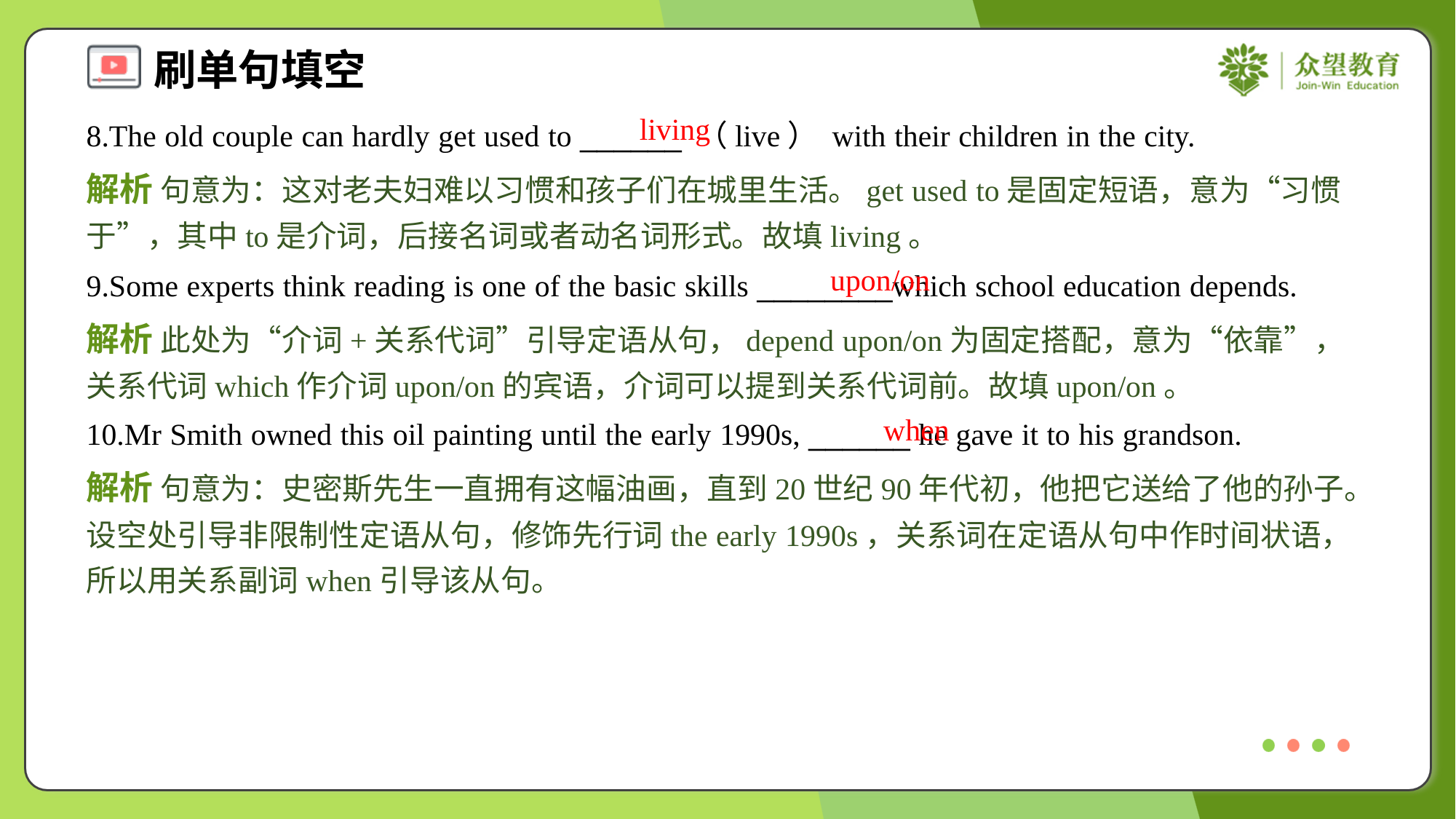

living
8.The old couple can hardly get used to ______ （live） with their children in the city.
解析 句意为：这对老夫妇难以习惯和孩子们在城里生活。get used to是固定短语，意为“习惯于”，其中to是介词，后接名词或者动名词形式。故填living。
upon/on
9.Some experts think reading is one of the basic skills ________which school education depends.
解析 此处为“介词+关系代词”引导定语从句，depend upon/on为固定搭配，意为“依靠”，关系代词which作介词upon/on的宾语，介词可以提到关系代词前。故填upon/on。
when
10.Mr Smith owned this oil painting until the early 1990s, ______ he gave it to his grandson.
解析 句意为：史密斯先生一直拥有这幅油画，直到20世纪90年代初，他把它送给了他的孙子。设空处引导非限制性定语从句，修饰先行词the early 1990s，关系词在定语从句中作时间状语，所以用关系副词when引导该从句。